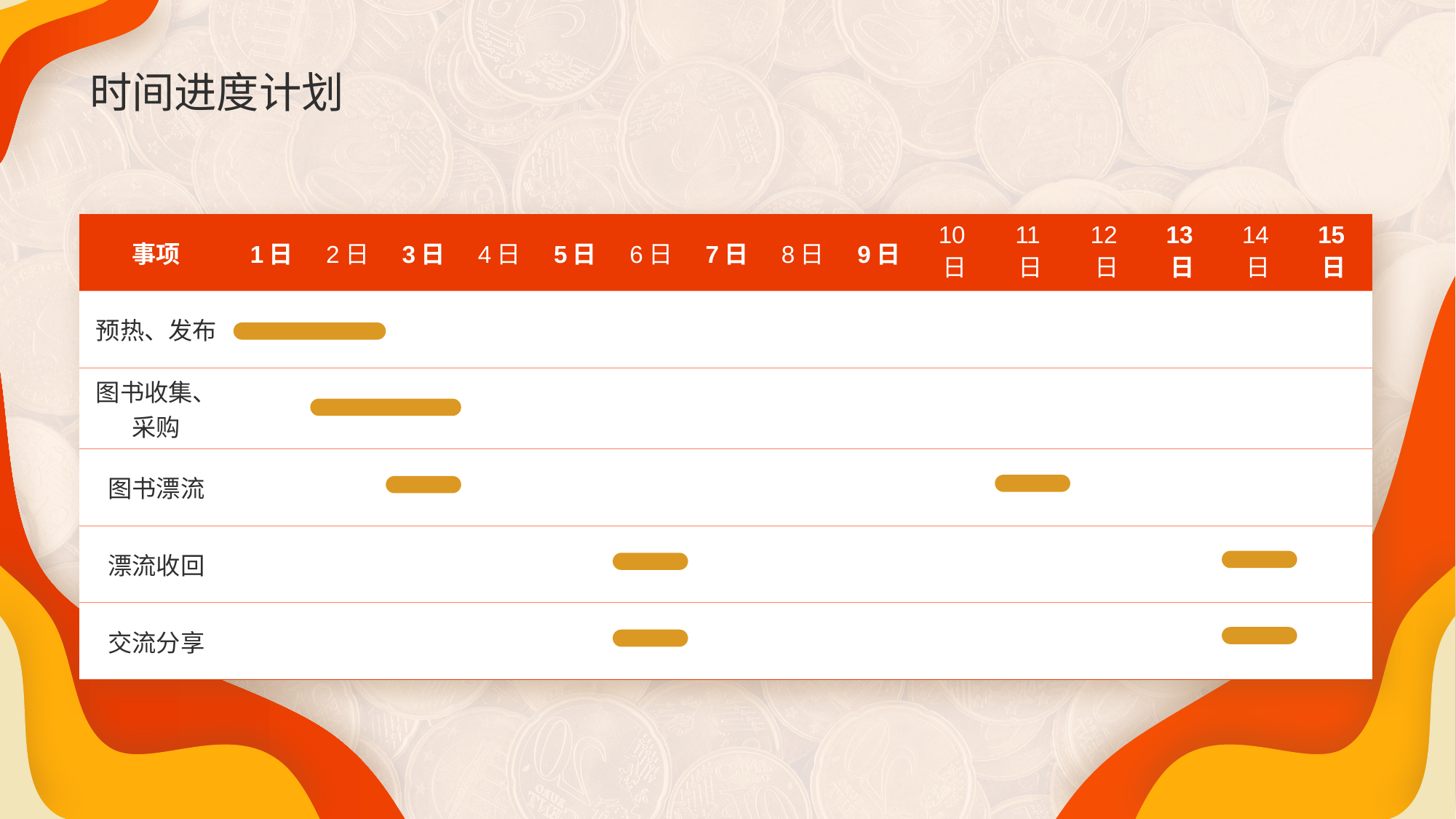

# 时间进度计划
| 事项 | 1日 | 2日 | 3日 | 4日 | 5日 | 6日 | 7日 | 8日 | 9日 | 10日 | 11日 | 12日 | 13日 | 14日 | 15日 |
| --- | --- | --- | --- | --- | --- | --- | --- | --- | --- | --- | --- | --- | --- | --- | --- |
| 预热、发布 |  |  |  |  |  |  |  |  |  |  |  |  |  |  |  |
| 图书收集、采购 |  |  |  |  |  |  |  |  |  |  |  |  |  |  |  |
| 图书漂流 |  |  |  |  |  |  |  |  |  |  |  |  |  |  |  |
| 漂流收回 |  |  |  |  |  |  |  |  |  |  |  |  |  |  |  |
| 交流分享 |  |  |  |  |  |  |  |  |  |  |  |  |  |  |  |